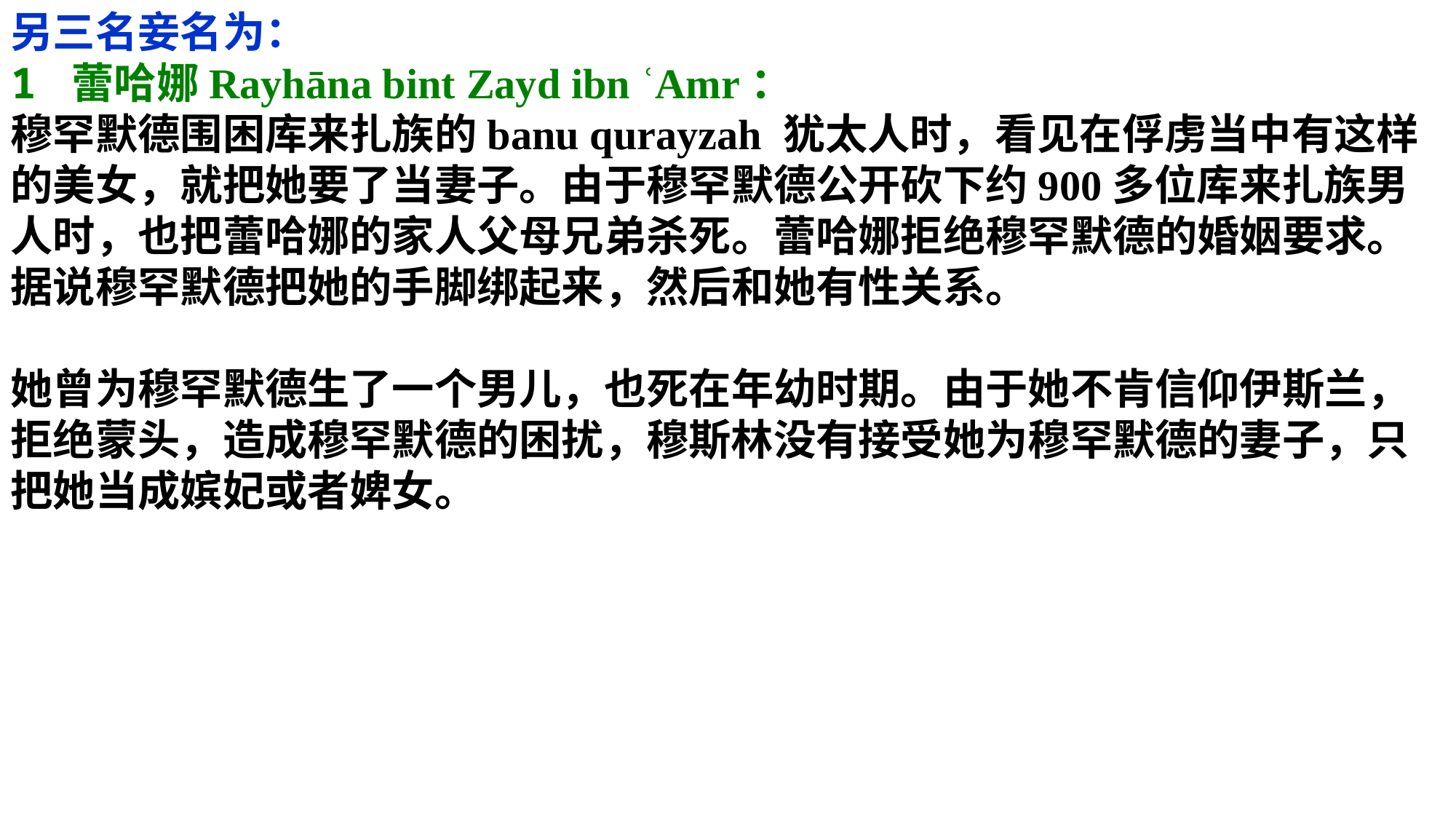

另三名妾名为：
1 蕾哈娜Rayhāna bint Zayd ibn ʿAmr：
穆罕默德围困库来扎族的banu qurayzah 犹太人时，看见在俘虏当中有这样的美女，就把她要了当妻子。由于穆罕默德公开砍下约900多位库来扎族男人时，也把蕾哈娜的家人父母兄弟杀死。蕾哈娜拒绝穆罕默德的婚姻要求。据说穆罕默德把她的手脚绑起来，然后和她有性关系。

她曾为穆罕默德生了一个男儿，也死在年幼时期。由于她不肯信仰伊斯兰，拒绝蒙头，造成穆罕默德的困扰，穆斯林没有接受她为穆罕默德的妻子，只把她当成嫔妃或者婢女。